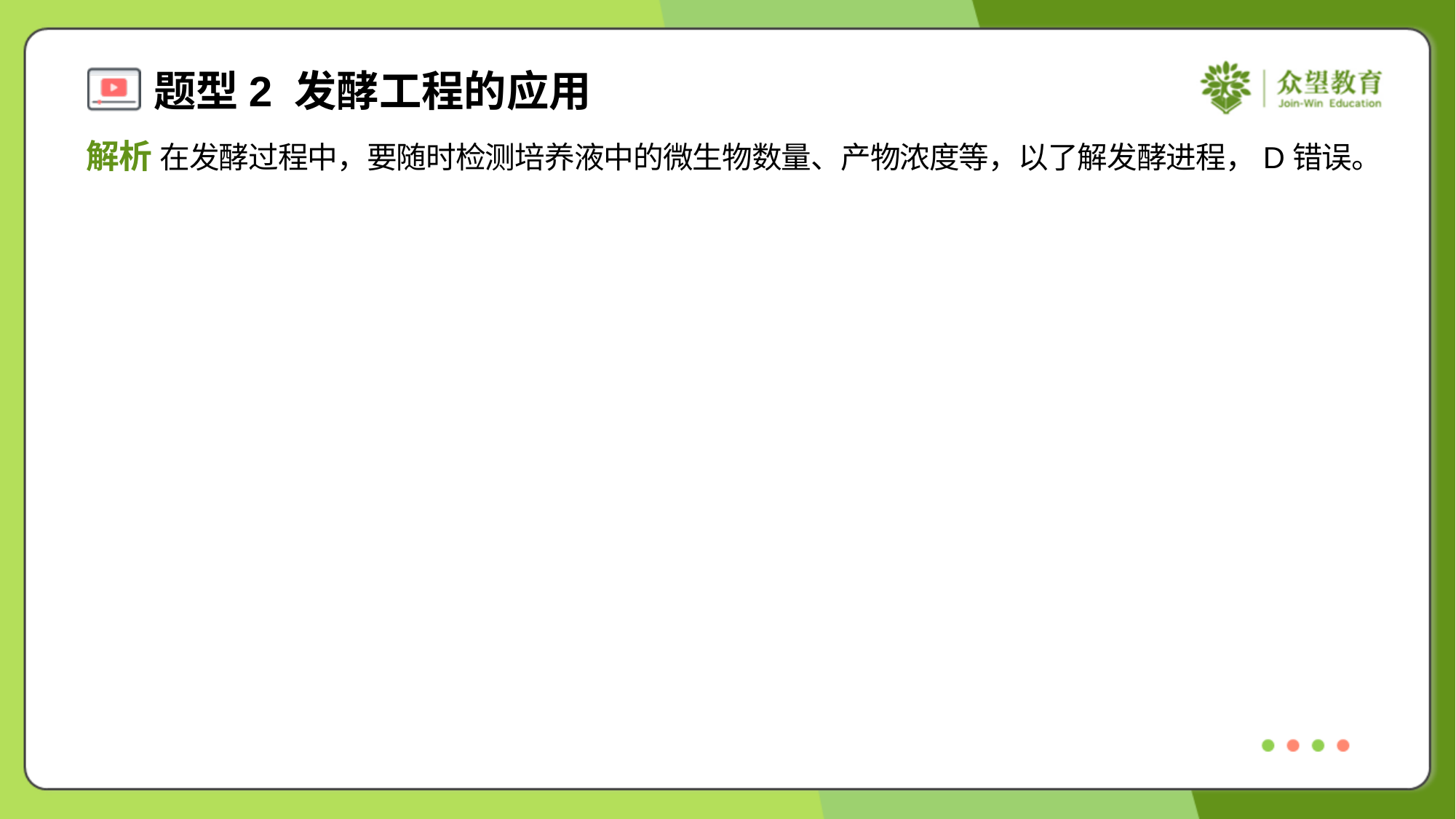

解析 在发酵过程中，要随时检测培养液中的微生物数量、产物浓度等，以了解发酵进程，D错误。